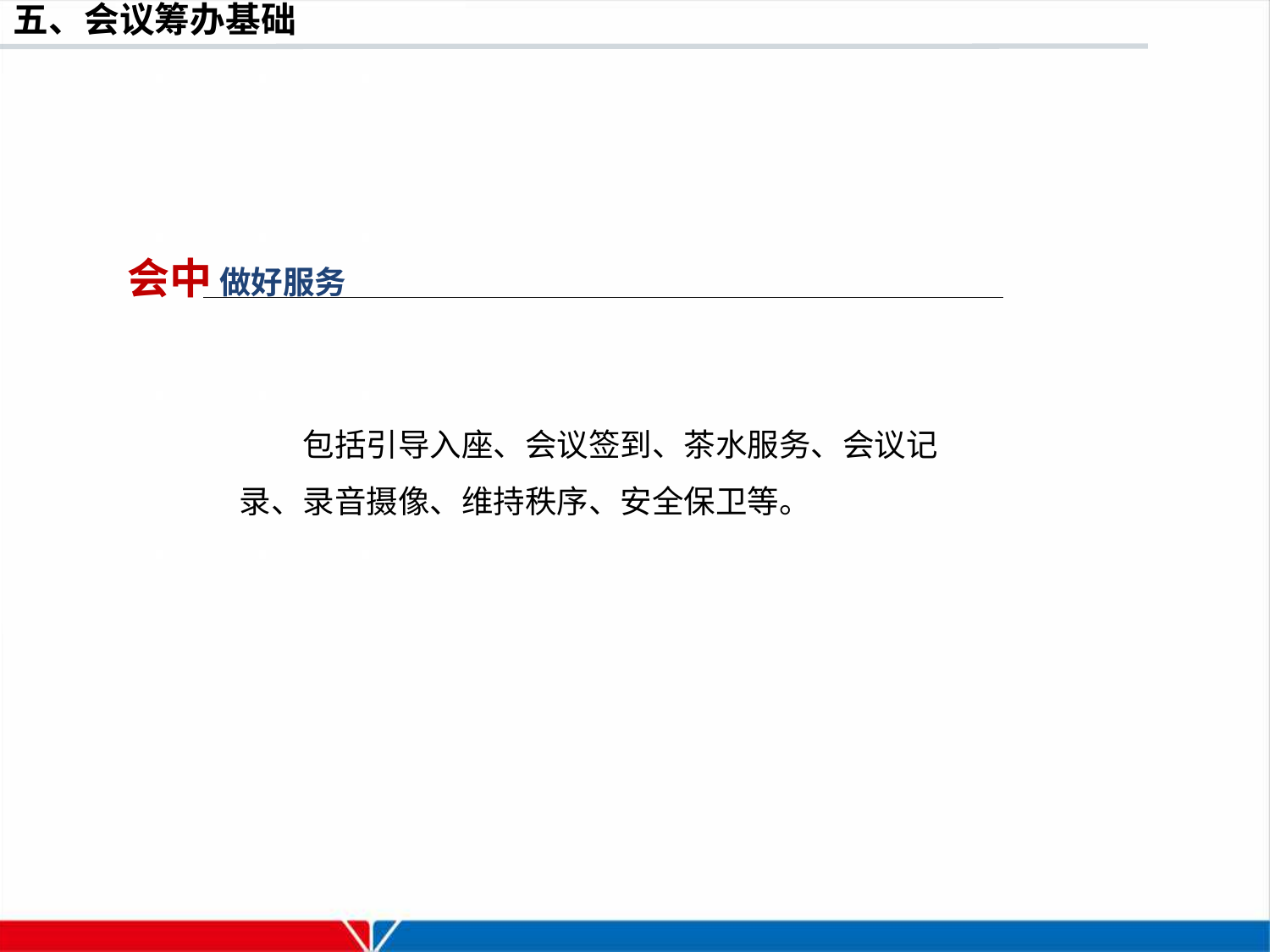

会中 做好服务
包括引导入座、会议签到、茶水服务、会议记录、录音摄像、维持秩序、安全保卫等。